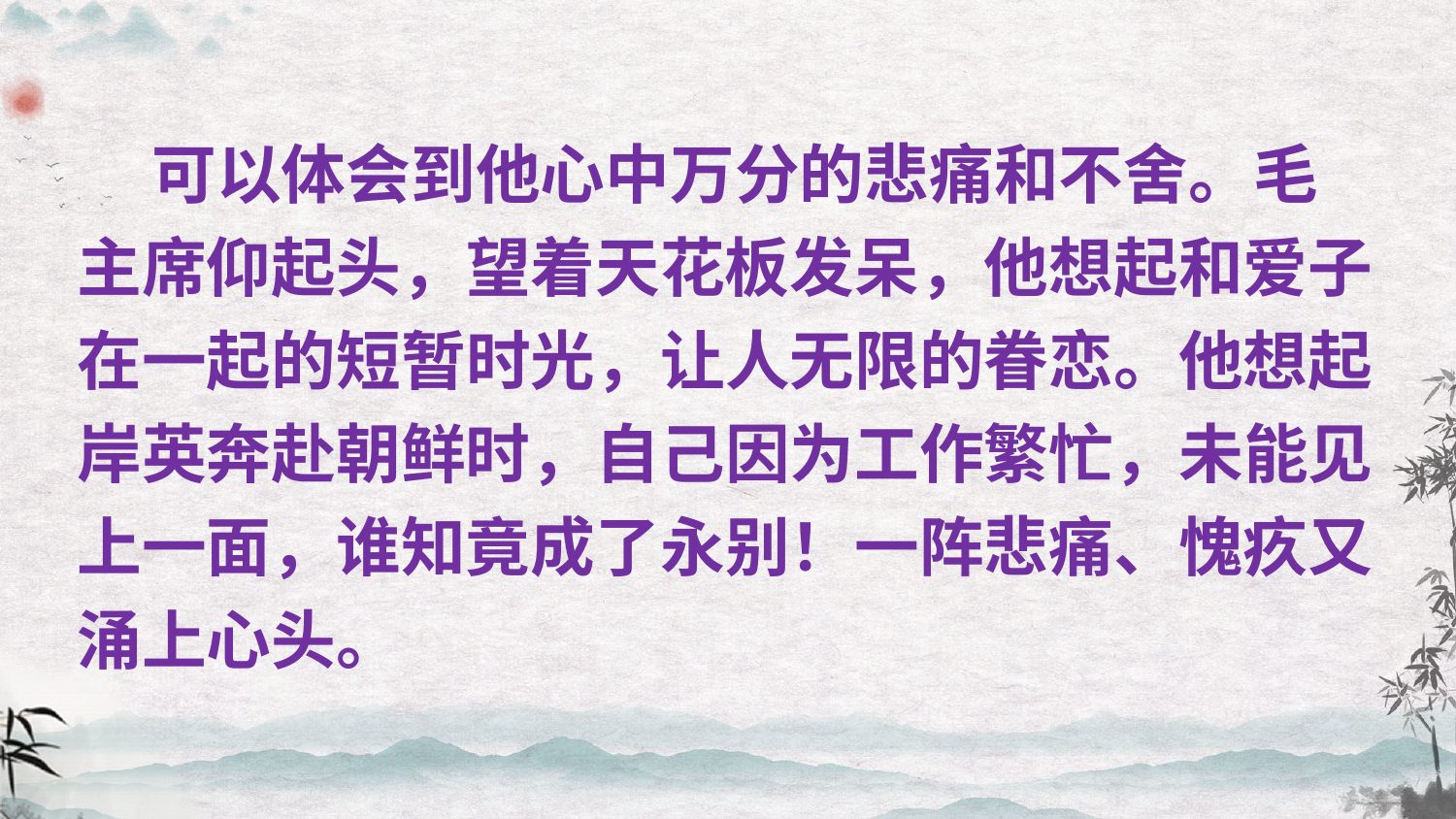

可以体会到他心中万分的悲痛和不舍。毛主席仰起头，望着天花板发呆，他想起和爱子在一起的短暂时光，让人无限的眷恋。他想起岸英奔赴朝鲜时，自己因为工作繁忙，未能见上一面，谁知竟成了永别！一阵悲痛、愧疚又涌上心头。